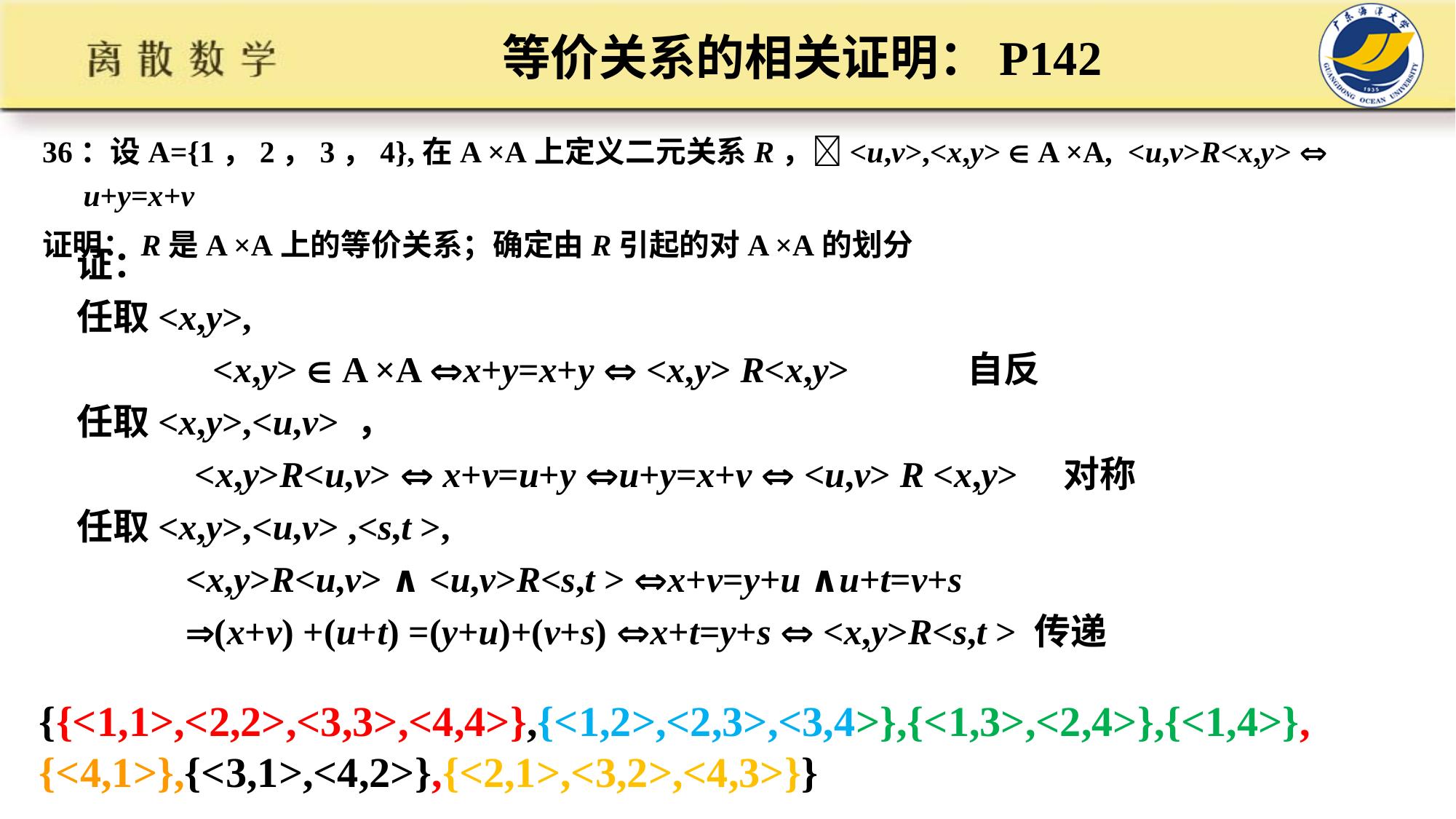

# 等价关系的相关证明：P142
36：设A={1，2，3，4},在A ×A上定义二元关系R，∀<u,v>,<x,y> ∈ A ×A,  <u,v>R<x,y> ⇔ u+y=x+v
证明：R是A ×A上的等价关系；确定由R引起的对A ×A的划分
证：
任取<x,y>,
               <x,y> ∈ A ×A ⇔x+y=x+y ⇔ <x,y> R<x,y>            自反
任取<x,y>,<u,v> ，
             <x,y>R<u,v> ⇔ x+v=u+y ⇔u+y=x+v ⇔ <u,v> R <x,y>    对称
任取<x,y>,<u,v> ,<s,t >,
            <x,y>R<u,v> ∧ <u,v>R<s,t > ⇔x+v=y+u ∧u+t=v+s
            ⇒(x+v) +(u+t) =(y+u)+(v+s) ⇔x+t=y+s ⇔ <x,y>R<s,t > 传递
{{<1,1>,<2,2>,<3,3>,<4,4>},{<1,2>,<2,3>,<3,4>},{<1,3>,<2,4>},{<1,4>},
{<4,1>},{<3,1>,<4,2>},{<2,1>,<3,2>,<4,3>}}